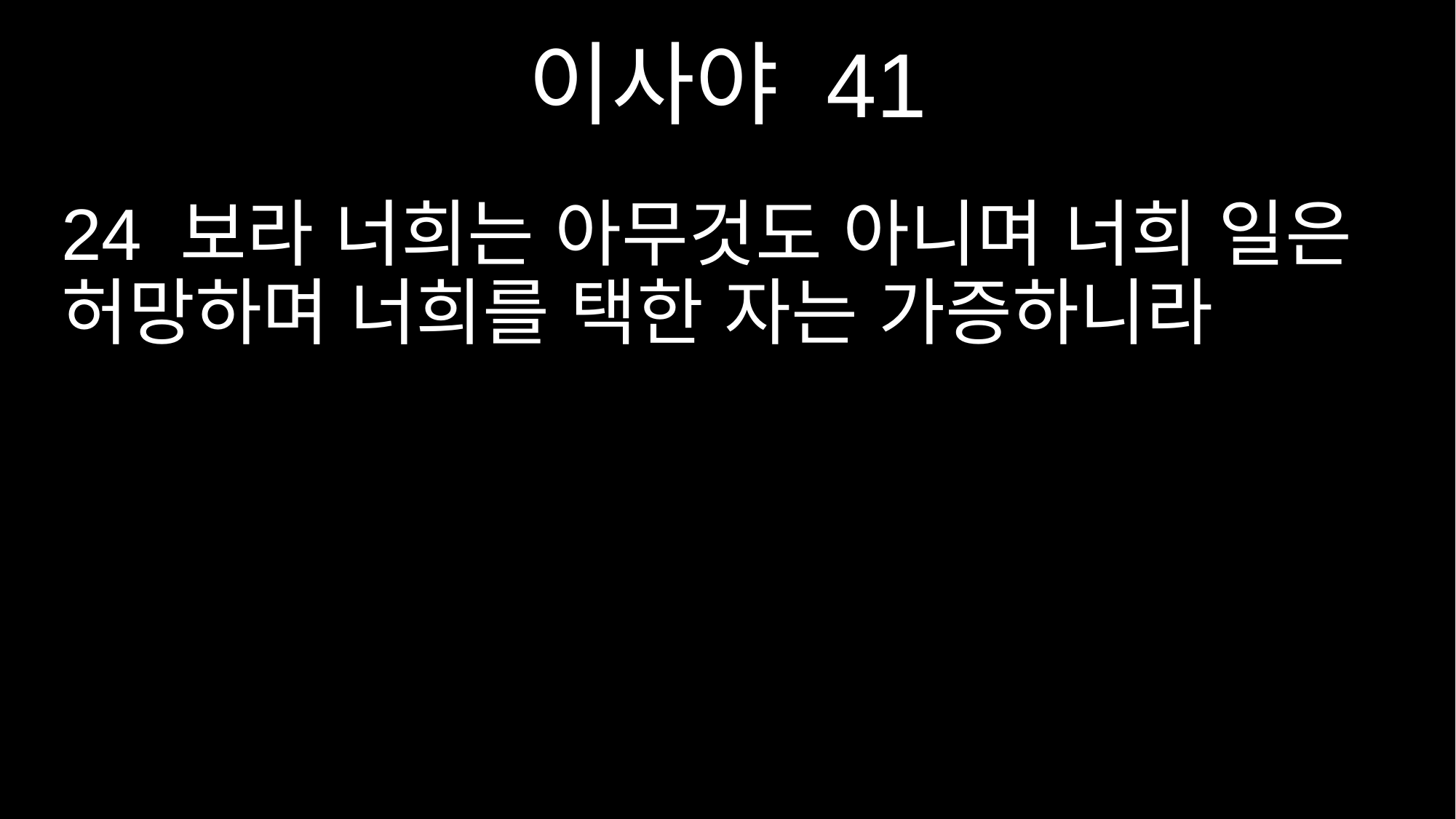

이사야 41
24 보라 너희는 아무것도 아니며 너희 일은 허망하며 너희를 택한 자는 가증하니라